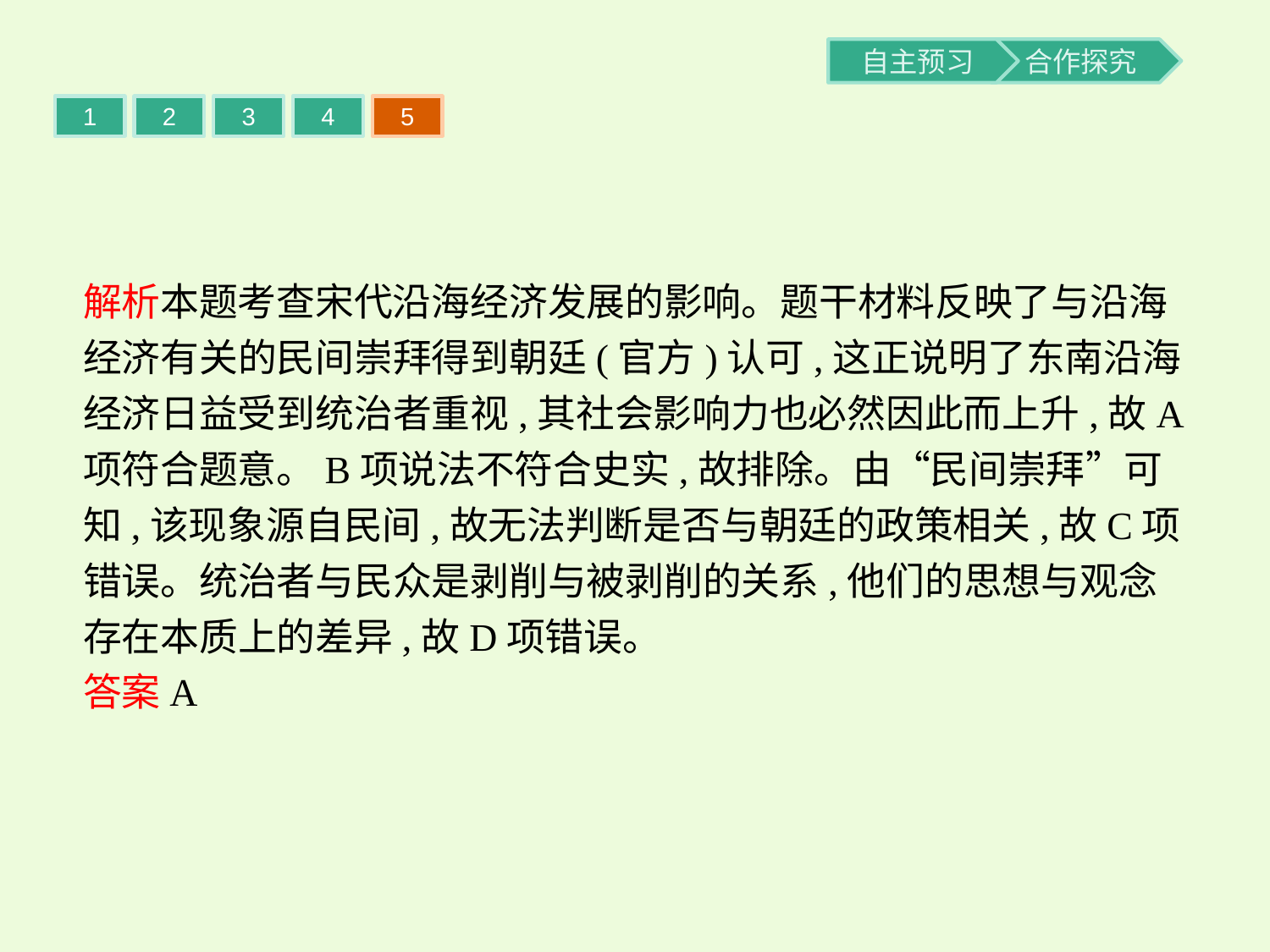

1
2
3
4
5
解析本题考查宋代沿海经济发展的影响。题干材料反映了与沿海经济有关的民间崇拜得到朝廷(官方)认可,这正说明了东南沿海经济日益受到统治者重视,其社会影响力也必然因此而上升,故A项符合题意。B项说法不符合史实,故排除。由“民间崇拜”可知,该现象源自民间,故无法判断是否与朝廷的政策相关,故C项错误。统治者与民众是剥削与被剥削的关系,他们的思想与观念存在本质上的差异,故D项错误。
答案A